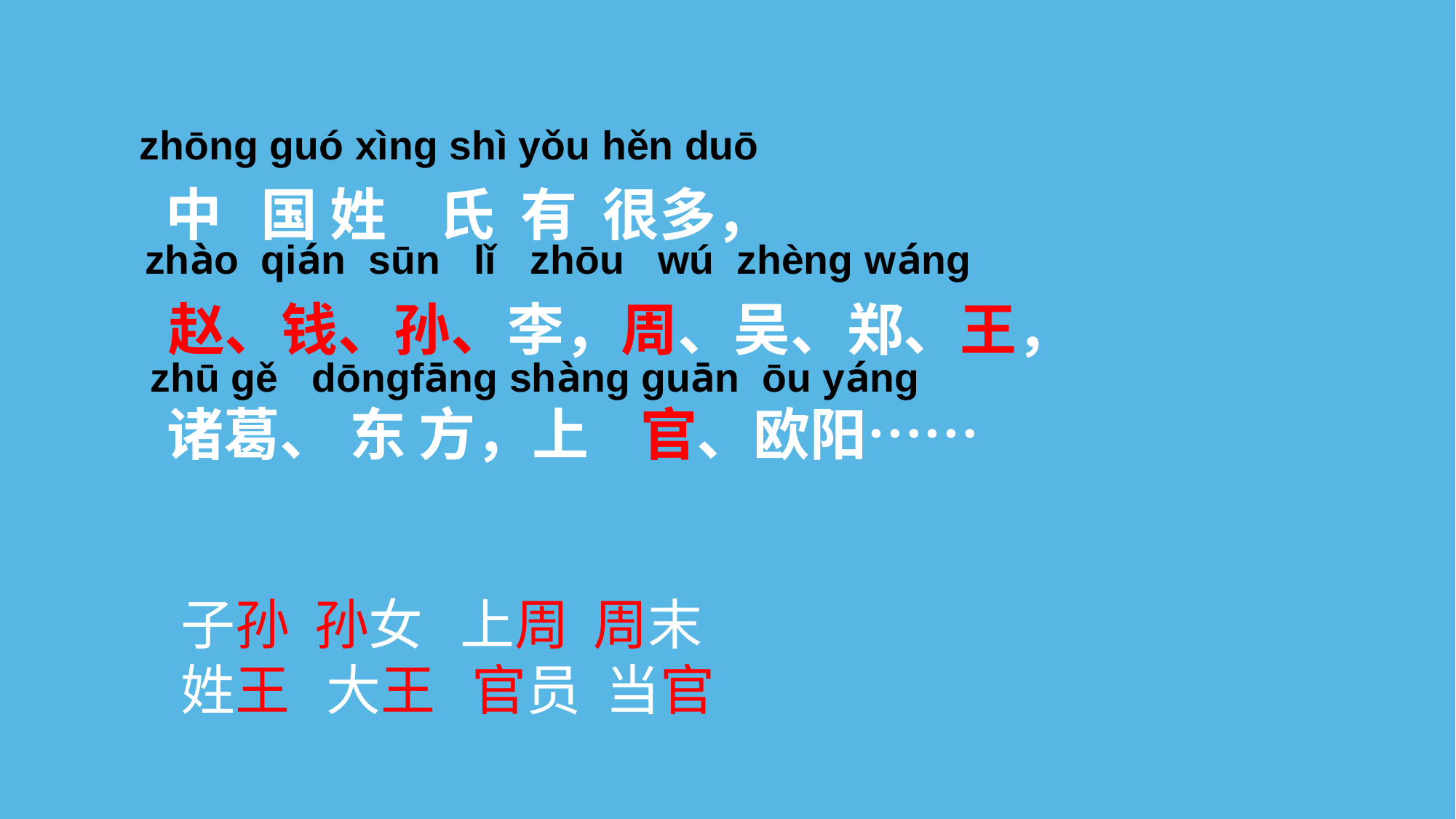

#
zhōnɡ ɡuó xìnɡ shì yǒu hěn duō
中   国 姓    氏  有  很多，
赵、钱、孙、李，周、吴、郑、王，
诸葛、 东 方，上    官、欧阳……

zhào  qián  sūn   lǐ   zhōu   wú  zhènɡ wánɡ
zhū ɡě   dōnɡfānɡ shànɡ ɡuān  ōu yánɡ
子孙  孙女   上周  周末
姓王   大王   官员  当官